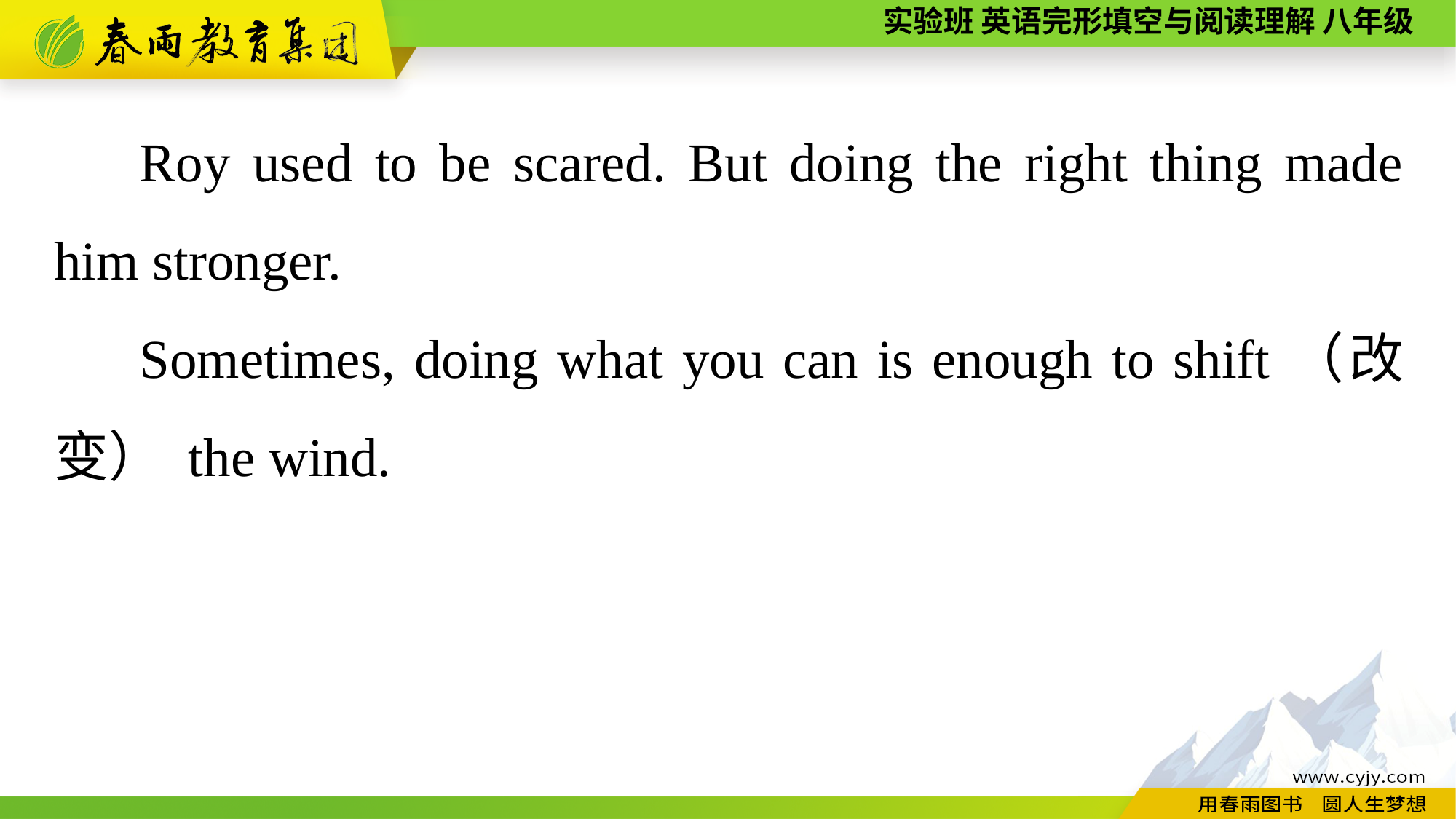

Roy used to be scared. But doing the right thing made him stronger.
Sometimes, doing what you can is enough to shift（改变） the wind.